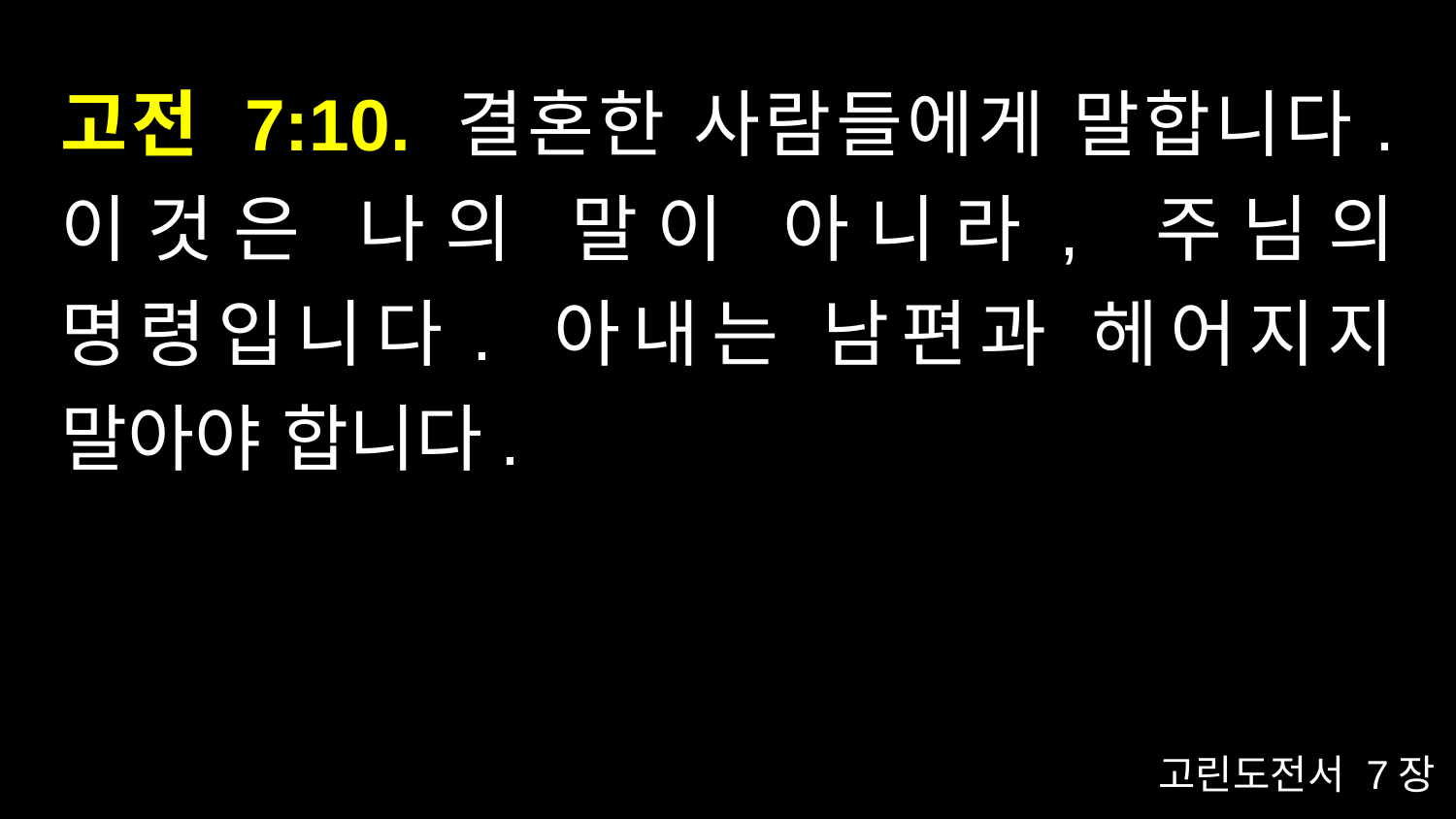

# 고전 7:10. 결혼한 사람들에게 말합니다. 이것은 나의 말이 아니라, 주님의 명령입니다. 아내는 남편과 헤어지지 말아야 합니다.
고린도전서 7장